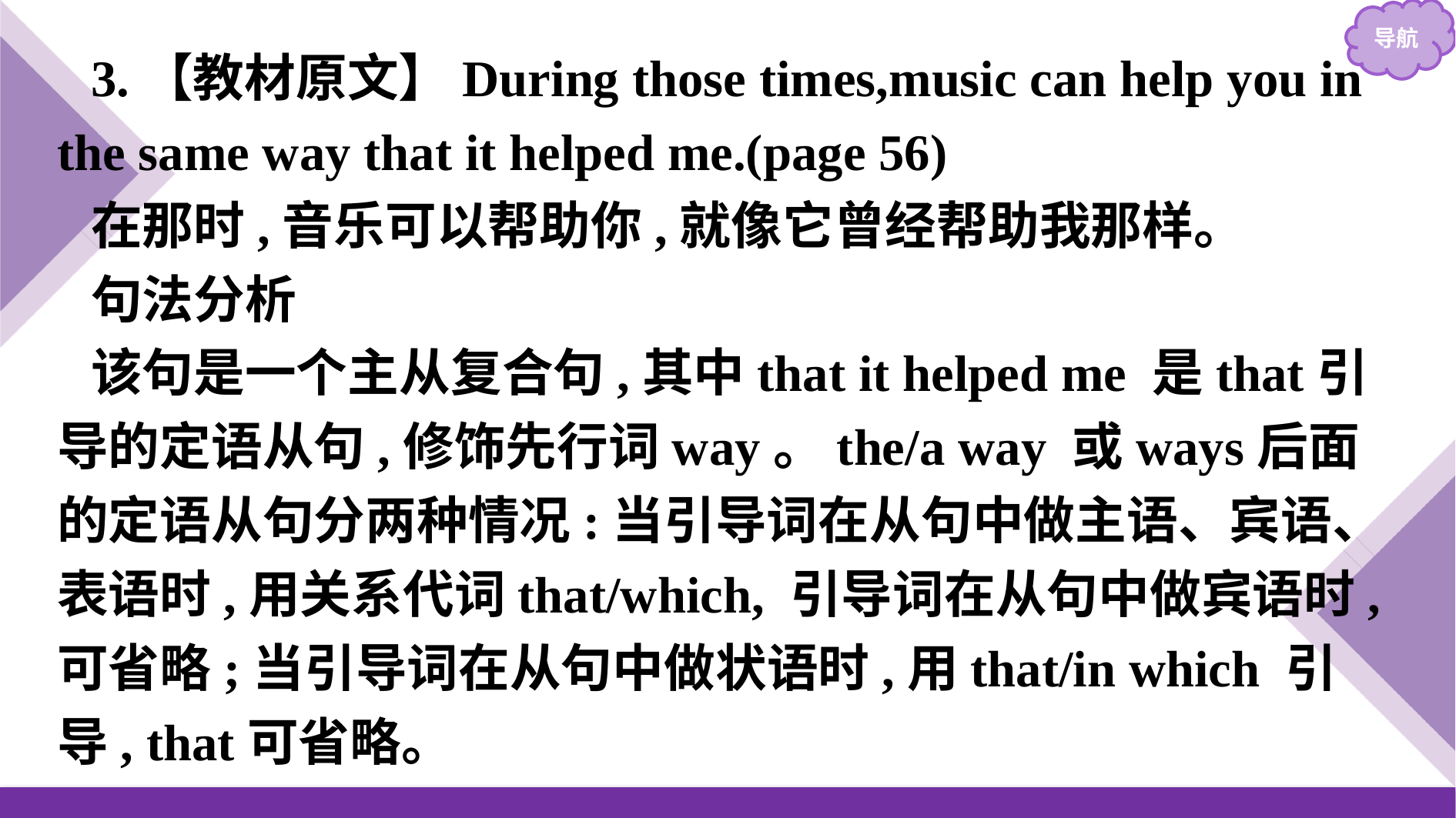

3.【教材原文】During those times,music can help you in the same way that it helped me.(page 56)
在那时,音乐可以帮助你,就像它曾经帮助我那样。
句法分析
该句是一个主从复合句,其中that it helped me 是that引导的定语从句,修饰先行词way。the/a way 或ways后面的定语从句分两种情况:当引导词在从句中做主语、宾语、表语时,用关系代词that/which, 引导词在从句中做宾语时,可省略;当引导词在从句中做状语时,用that/in which 引导, that可省略。